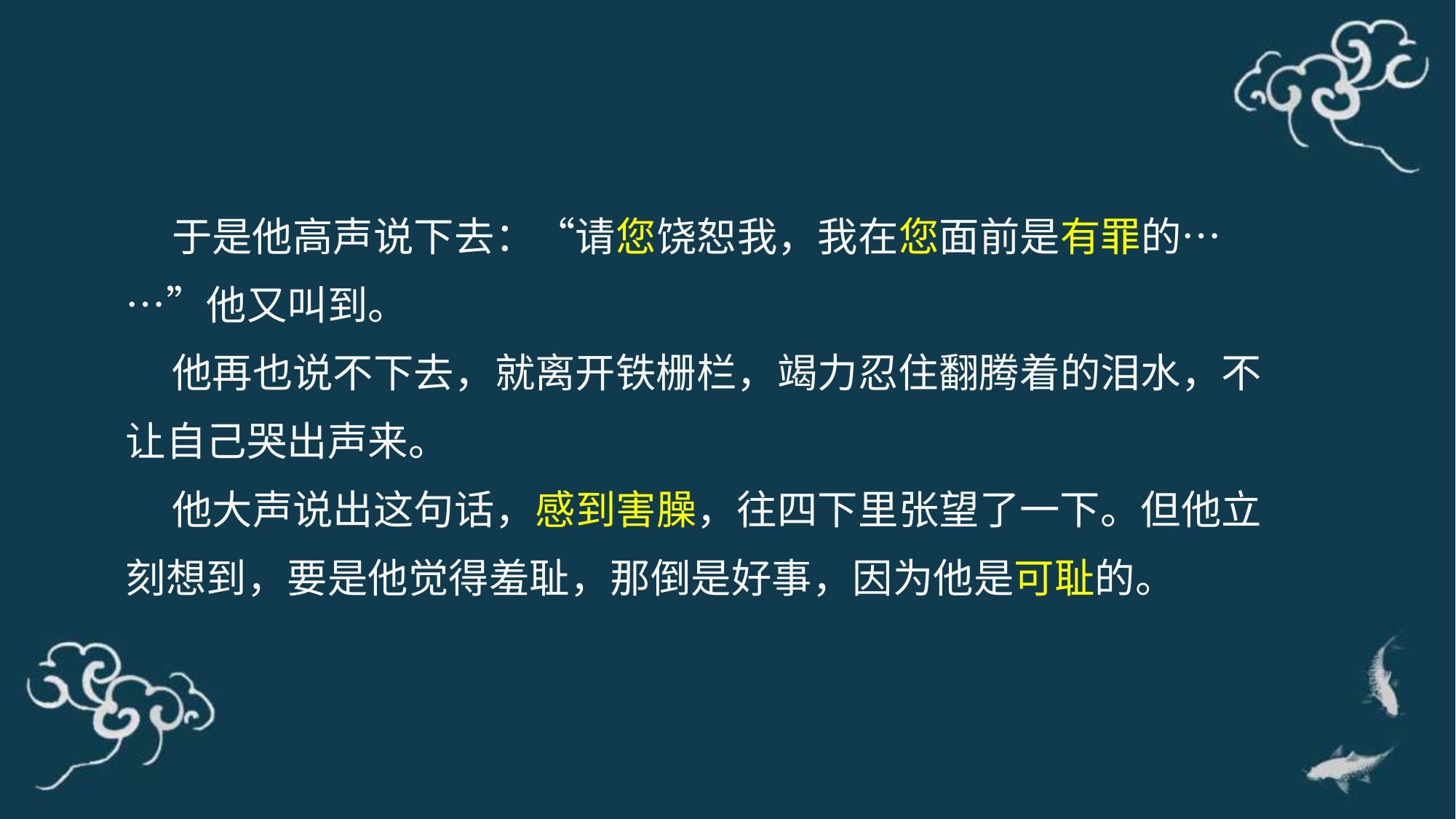

于是他高声说下去：“请您饶恕我，我在您面前是有罪的……”他又叫到。
    他再也说不下去，就离开铁栅栏，竭力忍住翻腾着的泪水，不让自己哭出声来。
    他大声说出这句话，感到害臊，往四下里张望了一下。但他立刻想到，要是他觉得羞耻，那倒是好事，因为他是可耻的。